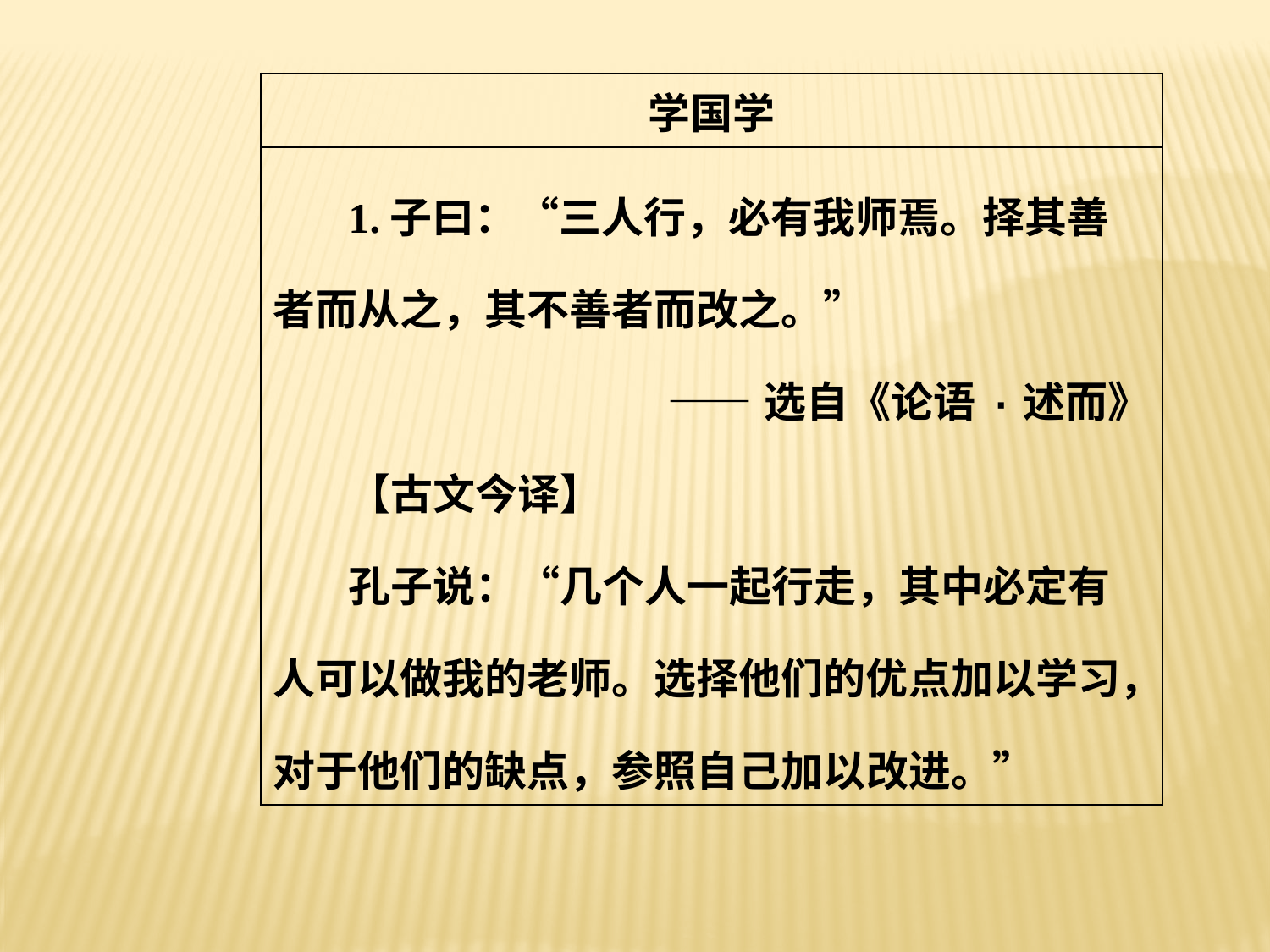

| 学国学 |
| --- |
| 1.子曰：“三人行，必有我师焉。择其善者而从之，其不善者而改之。” ——选自《论语·述而》 【古文今译】　 孔子说：“几个人一起行走，其中必定有人可以做我的老师。选择他们的优点加以学习，对于他们的缺点，参照自己加以改进。” |